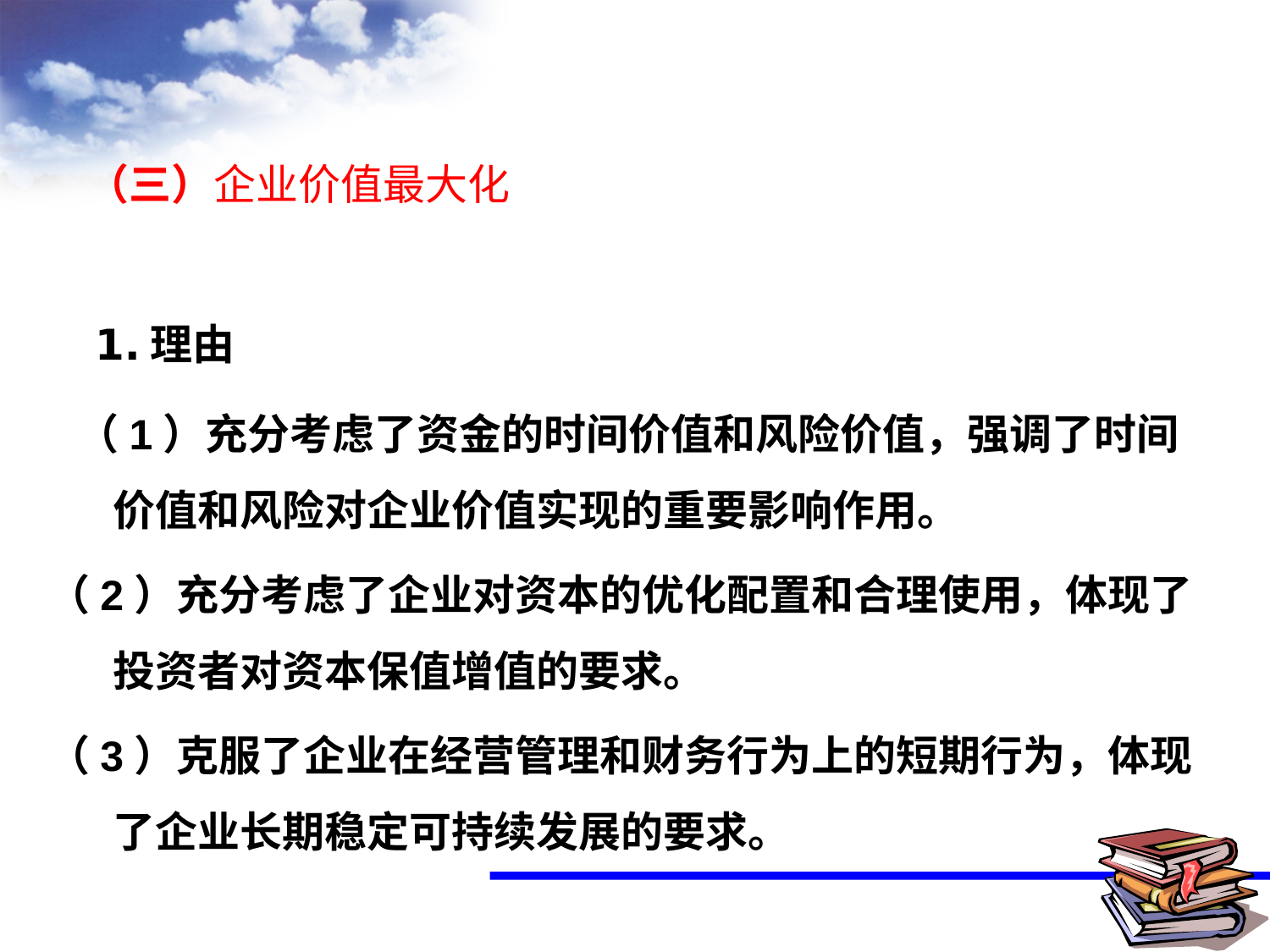

（三）企业价值最大化

  1.理由
  （1）充分考虑了资金的时间价值和风险价值，强调了时间价值和风险对企业价值实现的重要影响作用。
（2）充分考虑了企业对资本的优化配置和合理使用，体现了投资者对资本保值增值的要求。
（3）克服了企业在经营管理和财务行为上的短期行为，体现了企业长期稳定可持续发展的要求。